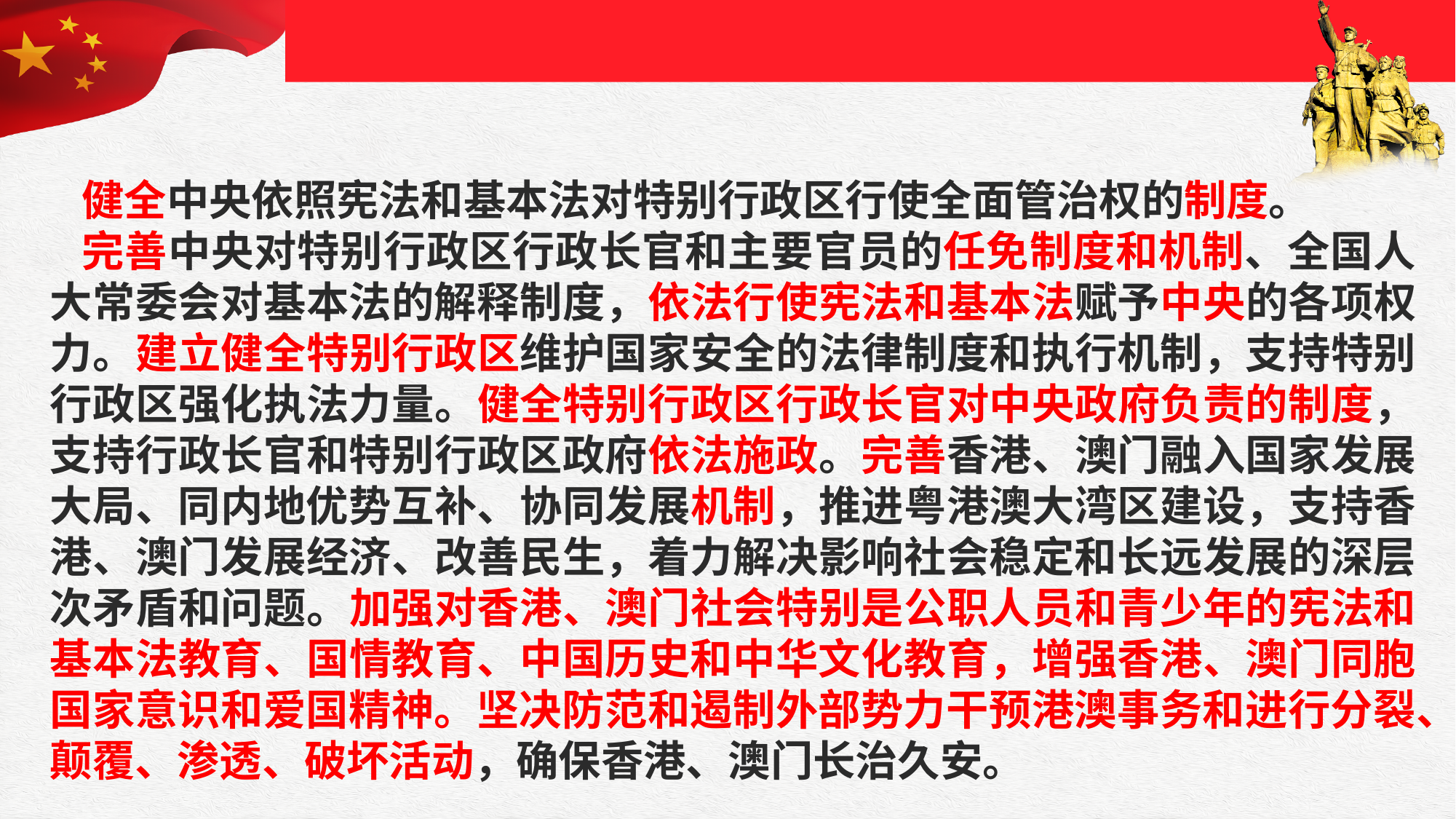

健全中央依照宪法和基本法对特别行政区行使全面管治权的制度。
完善中央对特别行政区行政长官和主要官员的任免制度和机制、全国人大常委会对基本法的解释制度，依法行使宪法和基本法赋予中央的各项权力。建立健全特别行政区维护国家安全的法律制度和执行机制，支持特别行政区强化执法力量。健全特别行政区行政长官对中央政府负责的制度，支持行政长官和特别行政区政府依法施政。完善香港、澳门融入国家发展大局、同内地优势互补、协同发展机制，推进粤港澳大湾区建设，支持香港、澳门发展经济、改善民生，着力解决影响社会稳定和长远发展的深层次矛盾和问题。加强对香港、澳门社会特别是公职人员和青少年的宪法和基本法教育、国情教育、中国历史和中华文化教育，增强香港、澳门同胞国家意识和爱国精神。坚决防范和遏制外部势力干预港澳事务和进行分裂、颠覆、渗透、破坏活动，确保香港、澳门长治久安。